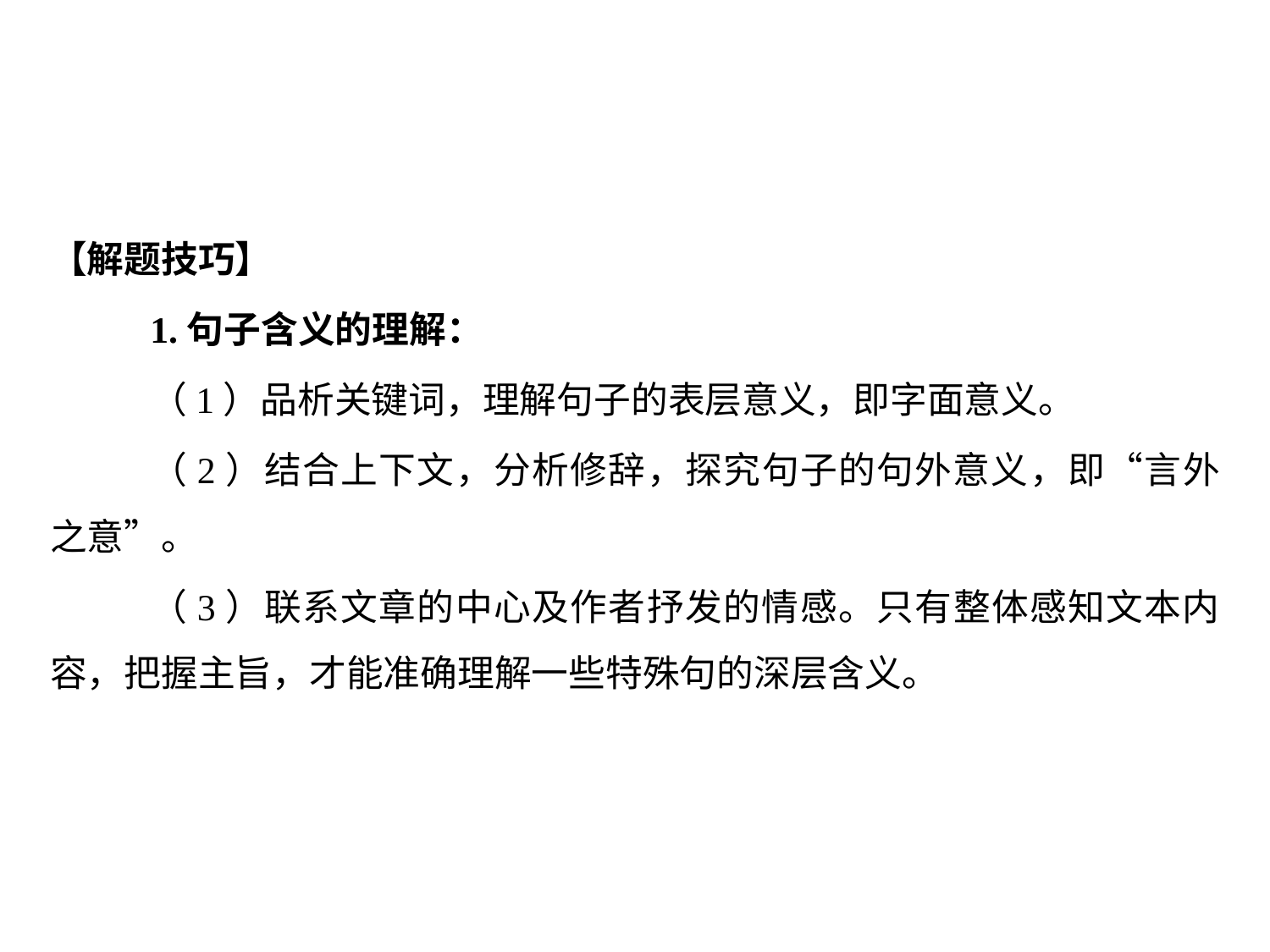

【解题技巧】
1.句子含义的理解：
（1）品析关键词，理解句子的表层意义，即字面意义。
（2）结合上下文，分析修辞，探究句子的句外意义，即“言外之意”。
（3）联系文章的中心及作者抒发的情感。只有整体感知文本内容，把握主旨，才能准确理解一些特殊句的深层含义。